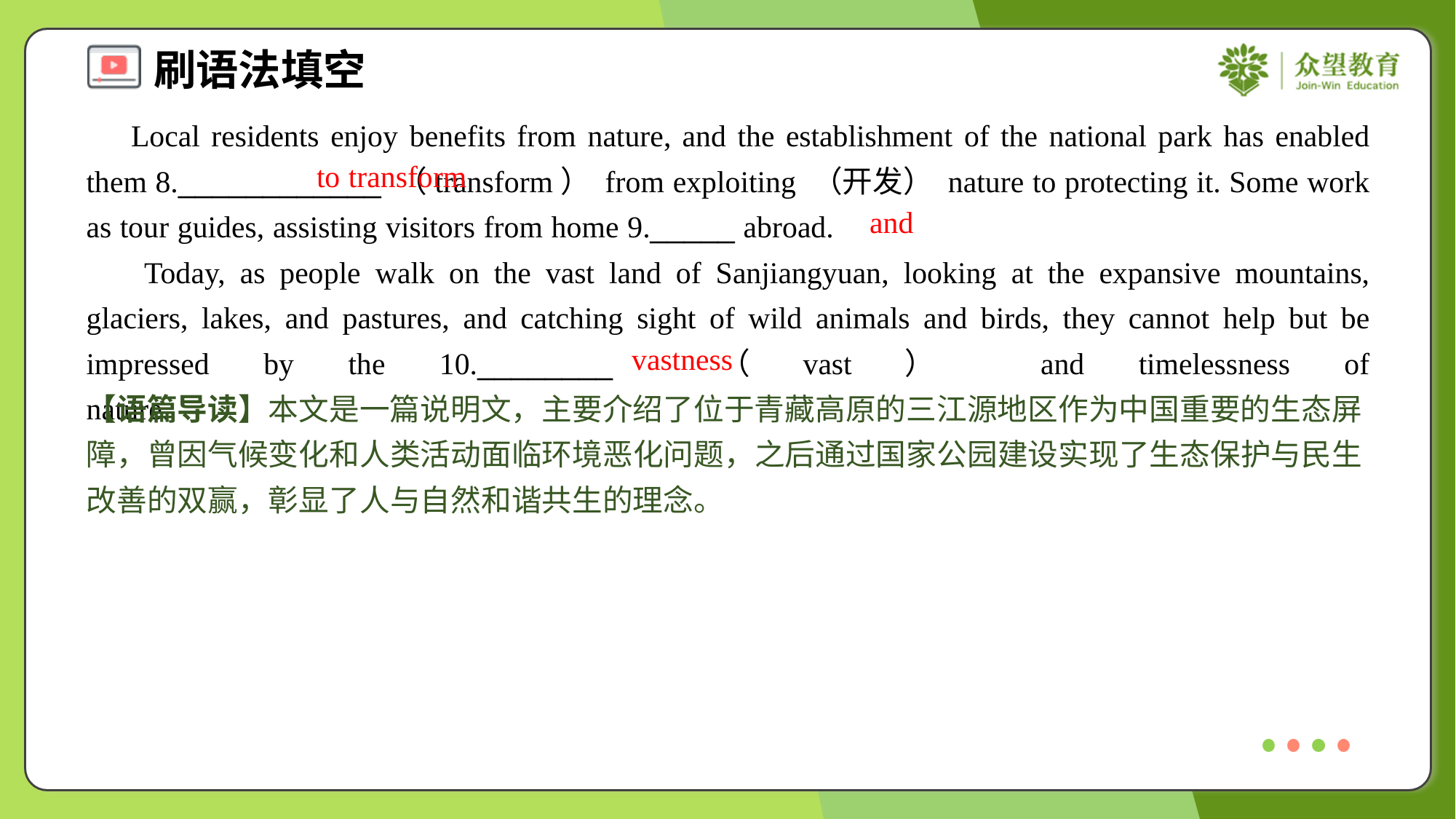

Local residents enjoy benefits from nature, and the establishment of the national park has enabled them 8.____________ （transform） from exploiting （开发） nature to protecting it. Some work as tour guides, assisting visitors from home 9._____ abroad.
    Today, as people walk on the vast land of Sanjiangyuan, looking at the expansive mountains, glaciers, lakes, and pastures, and catching sight of wild animals and birds, they cannot help but be impressed by the 10.________ （vast） and timelessness of nature.#1.3
to transform
and
vastness
【语篇导读】本文是一篇说明文，主要介绍了位于青藏高原的三江源地区作为中国重要的生态屏障，曾因气候变化和人类活动面临环境恶化问题，之后通过国家公园建设实现了生态保护与民生改善的双赢，彰显了人与自然和谐共生的理念。